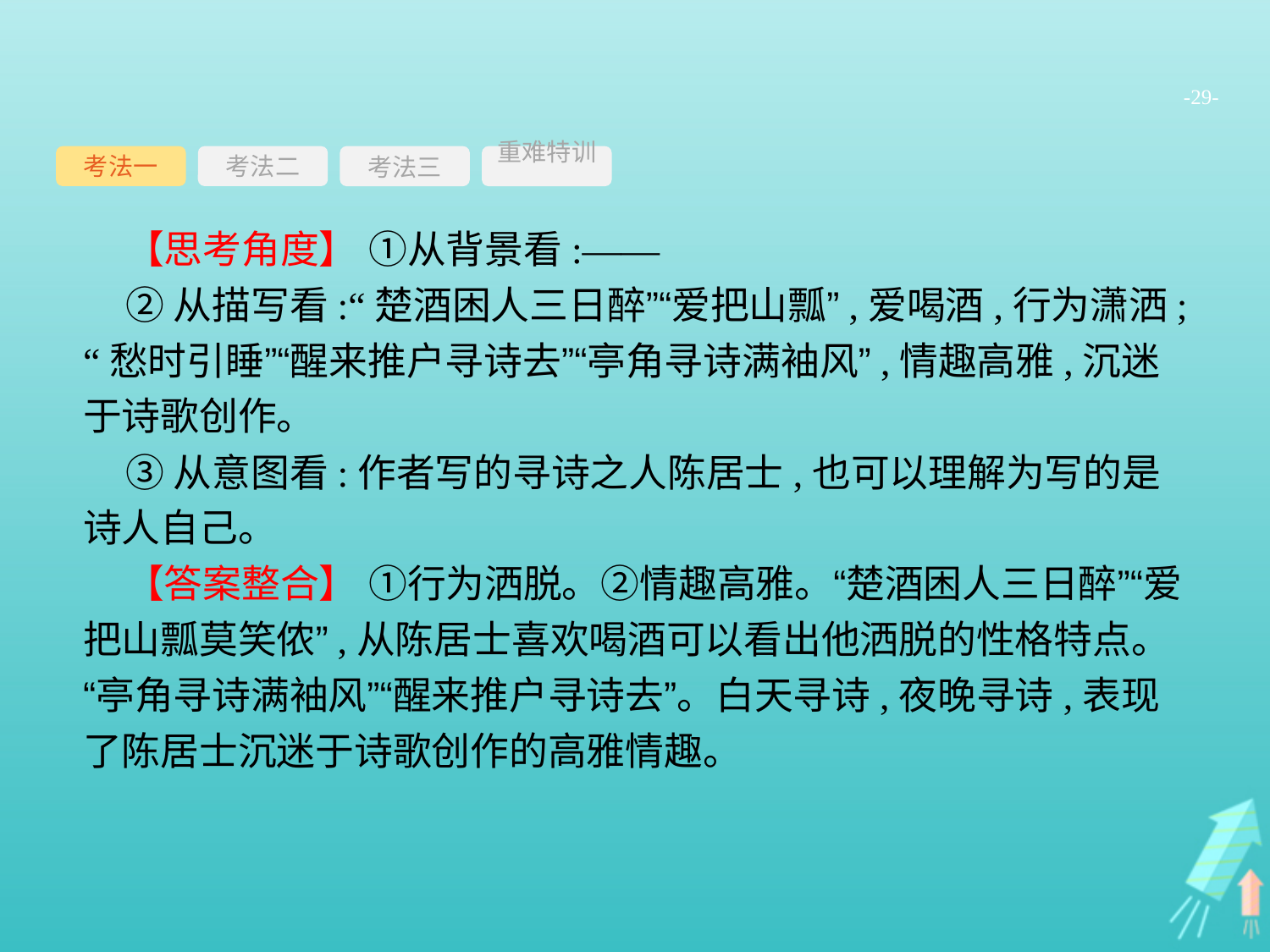

-29-
考法一
考法三
重难特训
考法二
【思考角度】 ①从背景看:——
②从描写看:“楚酒困人三日醉”“爱把山瓢”,爱喝酒,行为潇洒;“愁时引睡”“醒来推户寻诗去”“亭角寻诗满袖风”,情趣高雅,沉迷于诗歌创作。
③从意图看:作者写的寻诗之人陈居士,也可以理解为写的是诗人自己。
【答案整合】 ①行为洒脱。②情趣高雅。“楚酒困人三日醉”“爱把山瓢莫笑侬”,从陈居士喜欢喝酒可以看出他洒脱的性格特点。“亭角寻诗满袖风”“醒来推户寻诗去”。白天寻诗,夜晚寻诗,表现了陈居士沉迷于诗歌创作的高雅情趣。